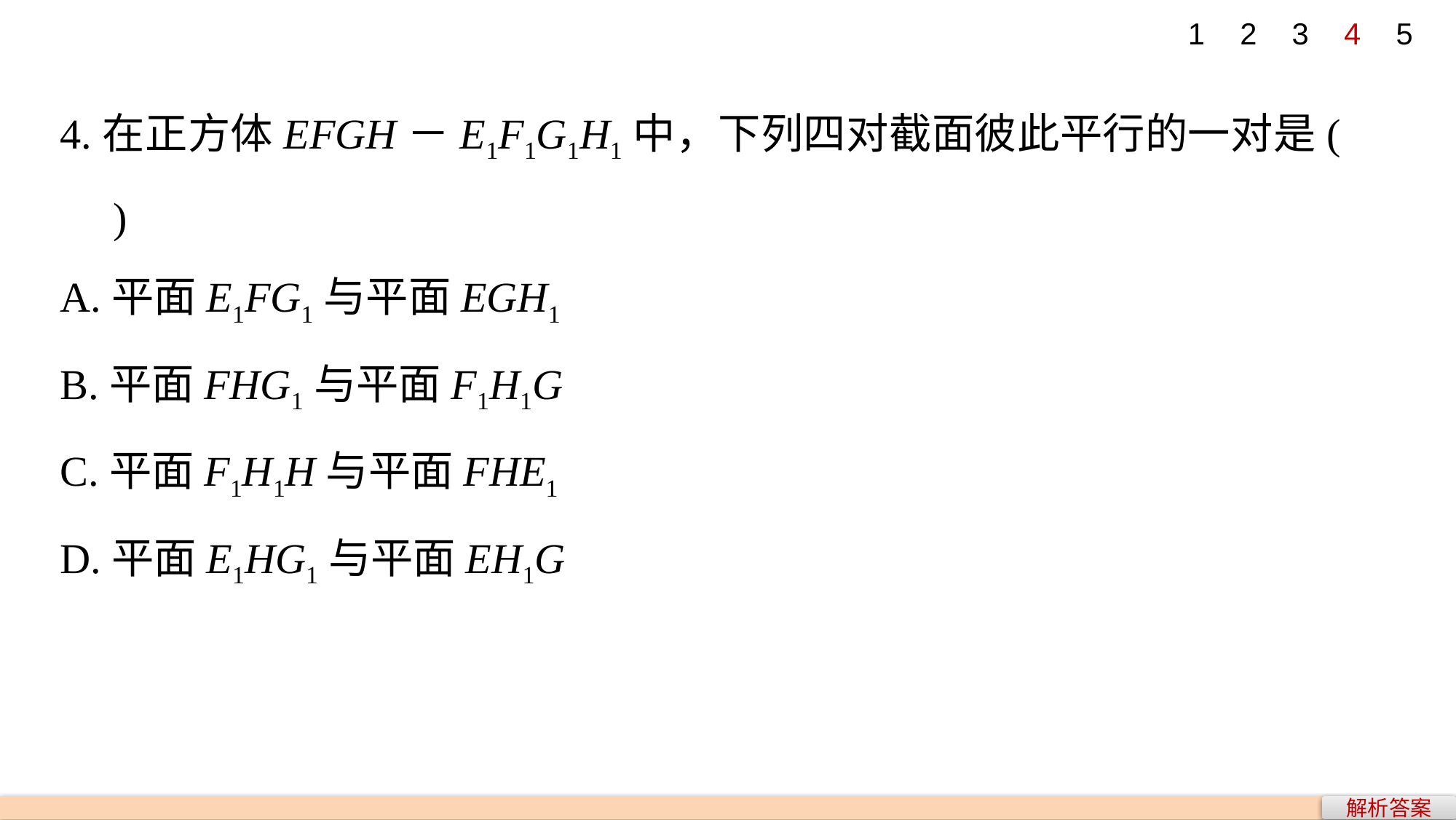

1
2
3
4
5
4.在正方体EFGH－E1F1G1H1中，下列四对截面彼此平行的一对是(　　)
A.平面E1FG1与平面EGH1
B.平面FHG1与平面F1H1G
C.平面F1H1H与平面FHE1
D.平面E1HG1与平面EH1G
解析答案